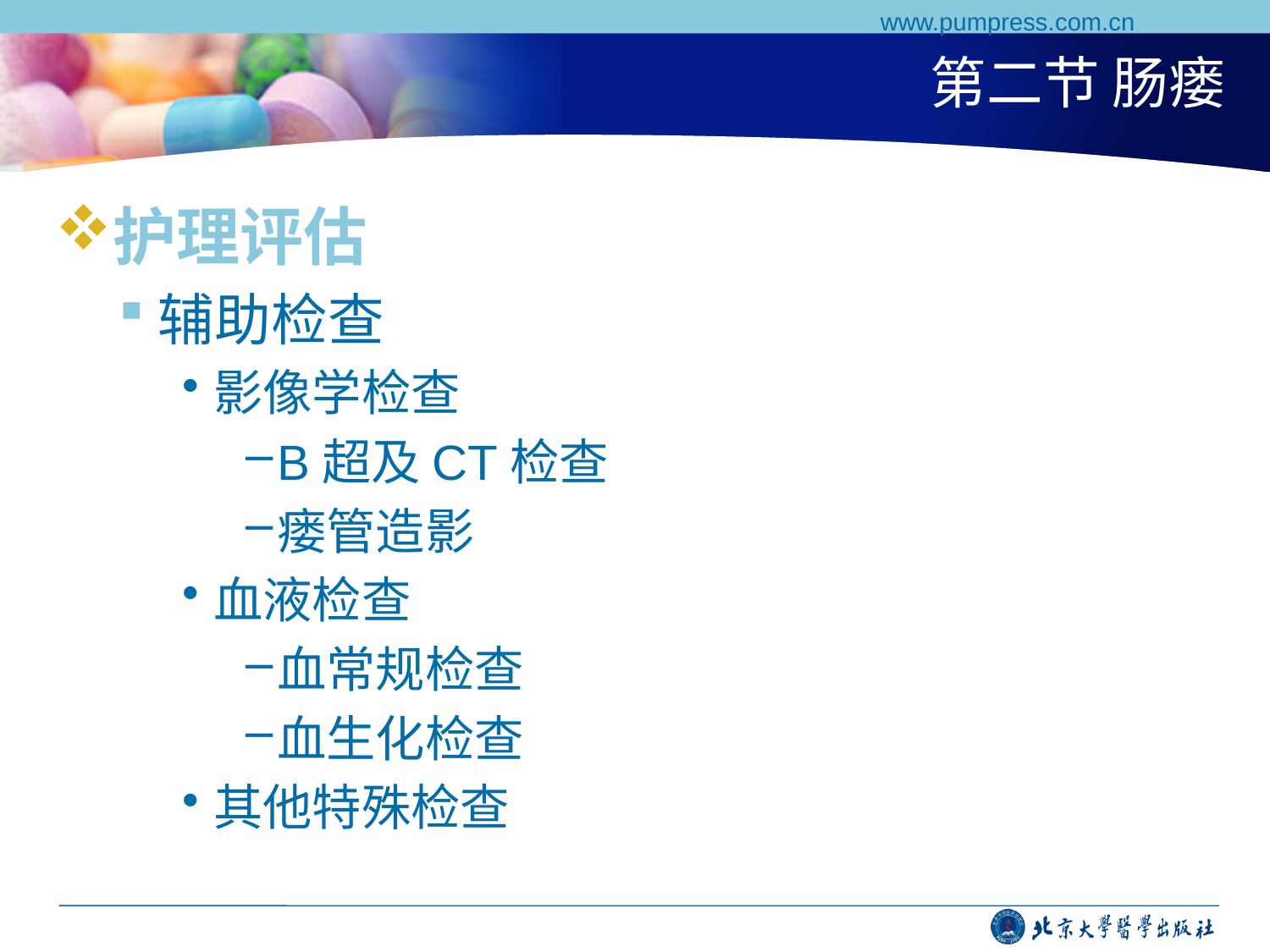

www.pumpress.com.cn
# 第二节 肠瘘
护理评估
辅助检查
影像学检查
B超及CT检查
瘘管造影
血液检查
血常规检查
血生化检查
其他特殊检查